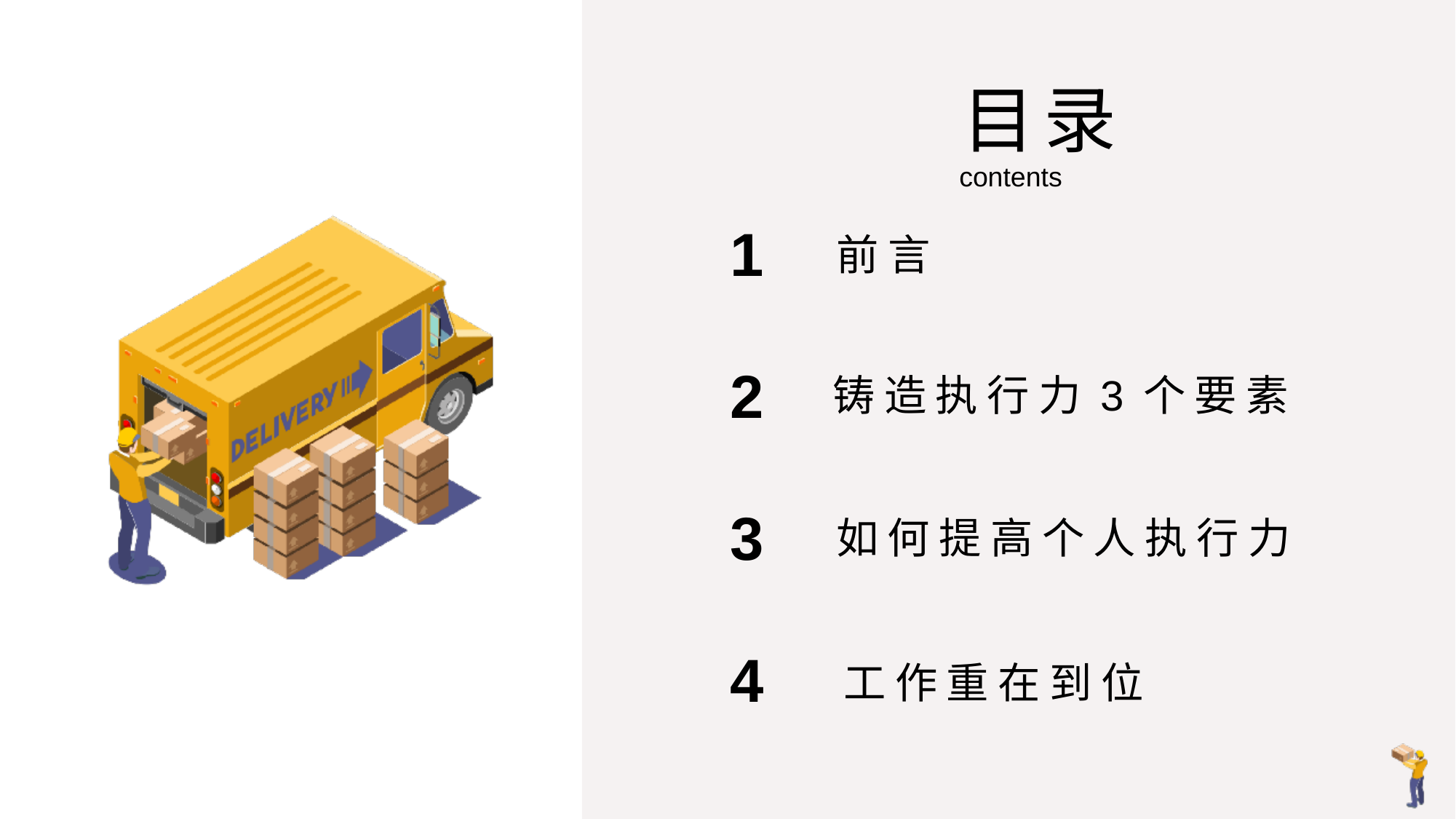

目录
contents
1
前言
2
铸造执行力3个要素
3
如何提高个人执行力
4
工作重在到位